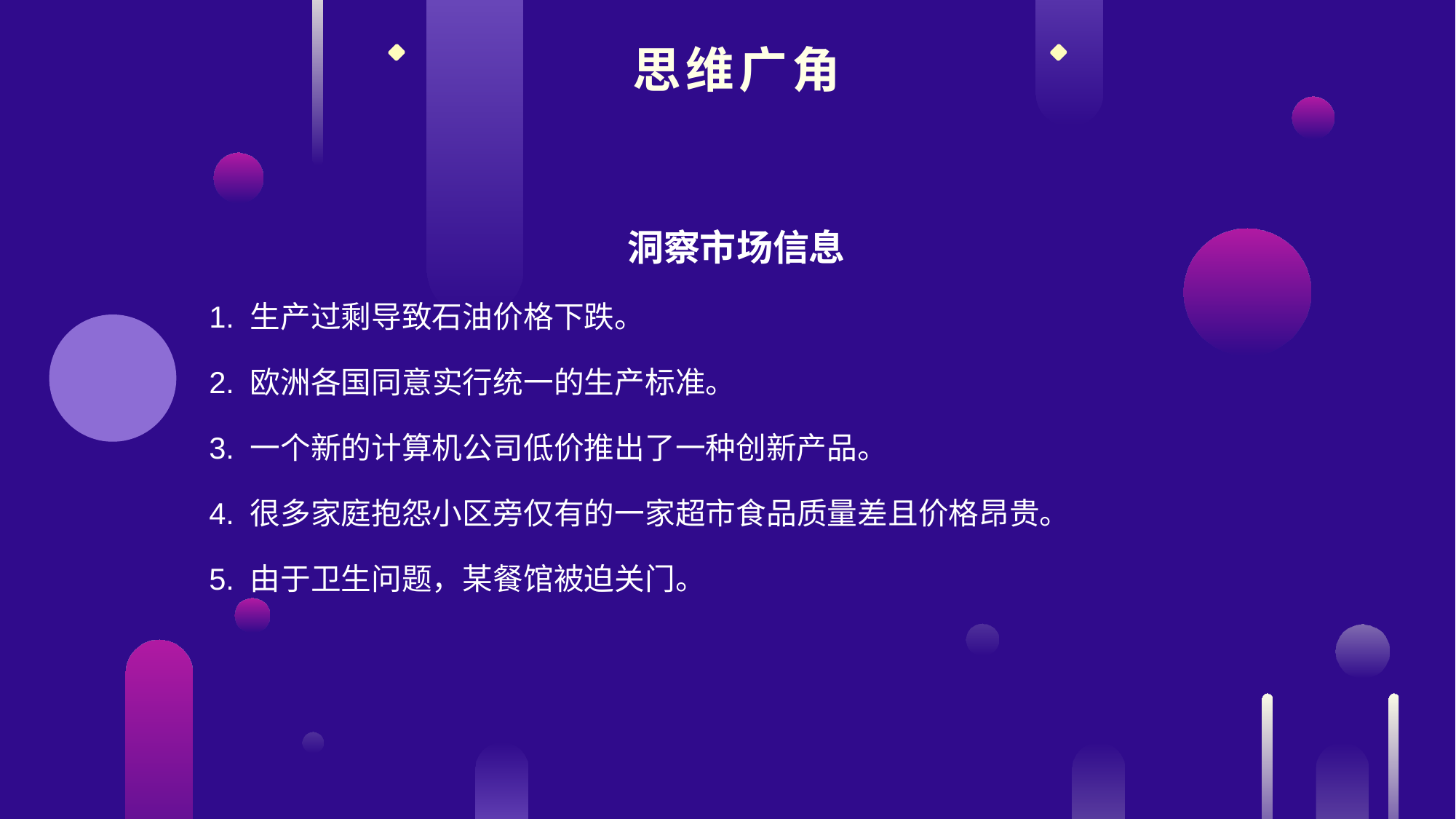

思维广角

洞察市场信息
1. 生产过剩导致石油价格下跌。
2. 欧洲各国同意实行统一的生产标准。
3. 一个新的计算机公司低价推出了一种创新产品。
4. 很多家庭抱怨小区旁仅有的一家超市食品质量差且价格昂贵。
5. 由于卫生问题，某餐馆被迫关门。